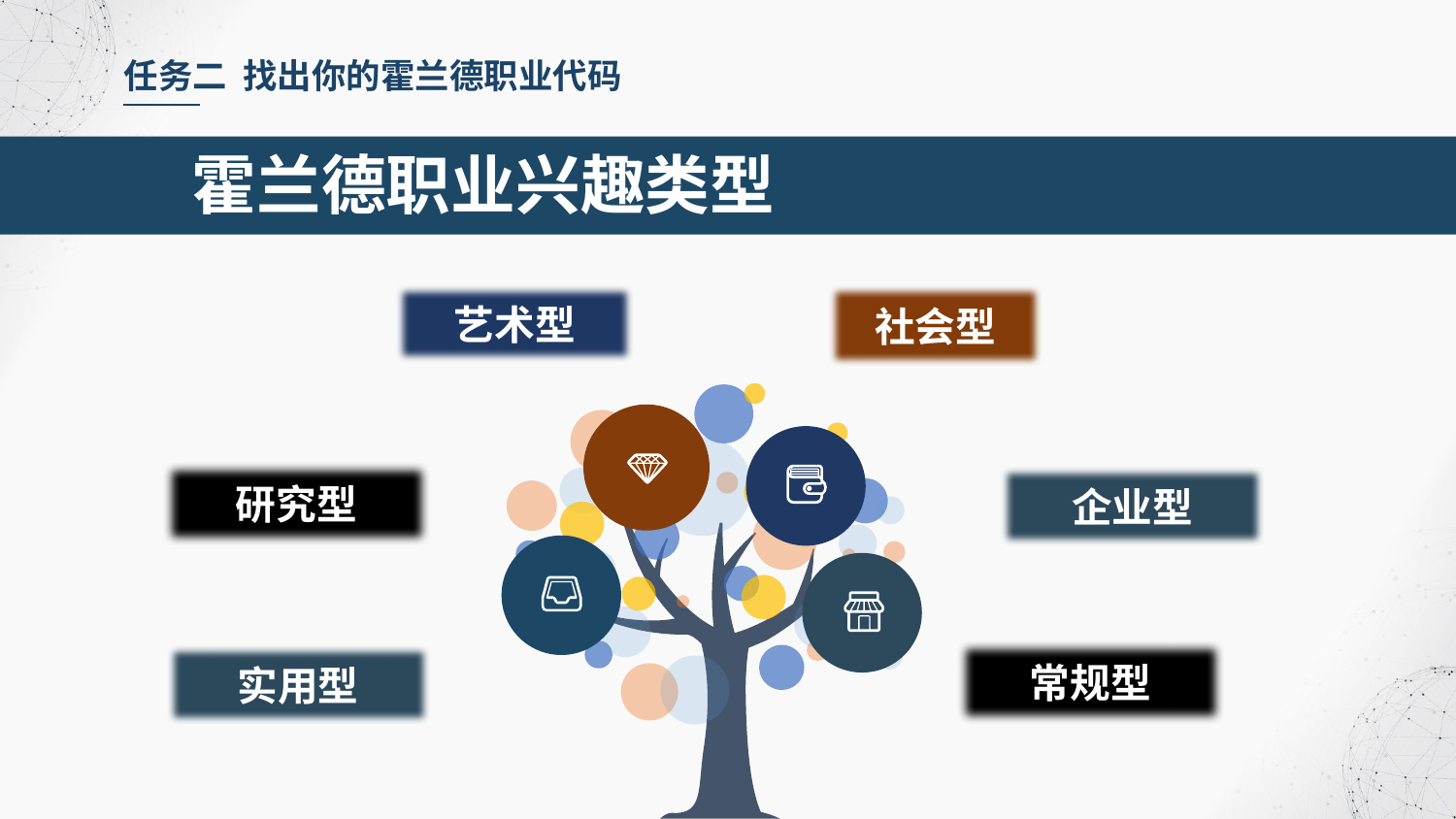

任务二  找出你的霍兰德职业代码

霍兰德职业兴趣类型
艺术型
社会型

研究型
企业型
常规型
实用型